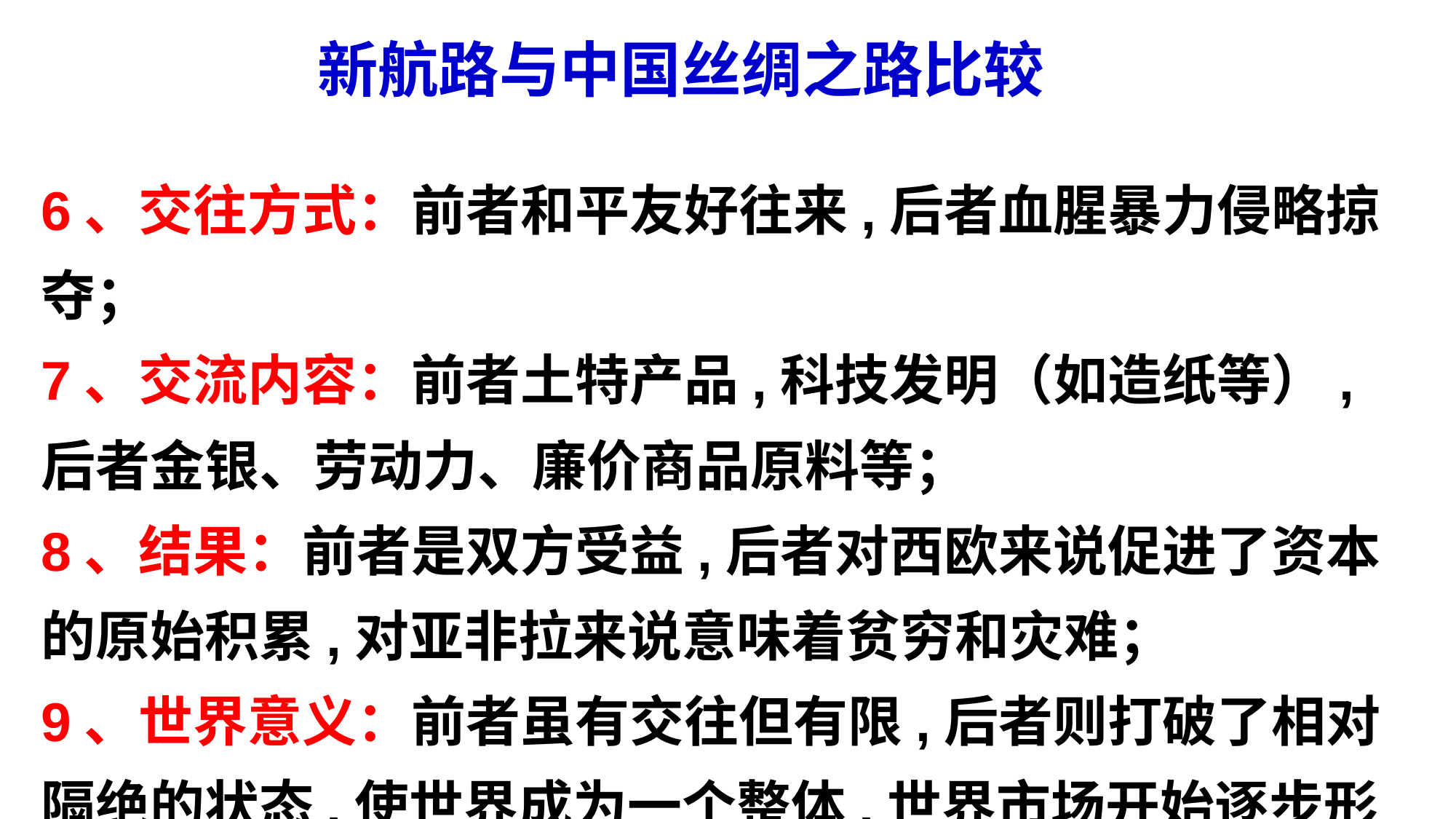

新航路与中国丝绸之路比较
6、交往方式：前者和平友好往来,后者血腥暴力侵略掠夺；
7、交流内容：前者土特产品,科技发明（如造纸等）,后者金银、劳动力、廉价商品原料等；
8、结果：前者是双方受益,后者对西欧来说促进了资本的原始积累,对亚非拉来说意味着贫穷和灾难；
9、世界意义：前者虽有交往但有限,后者则打破了相对隔绝的状态,使世界成为一个整体,世界市场开始逐步形成.